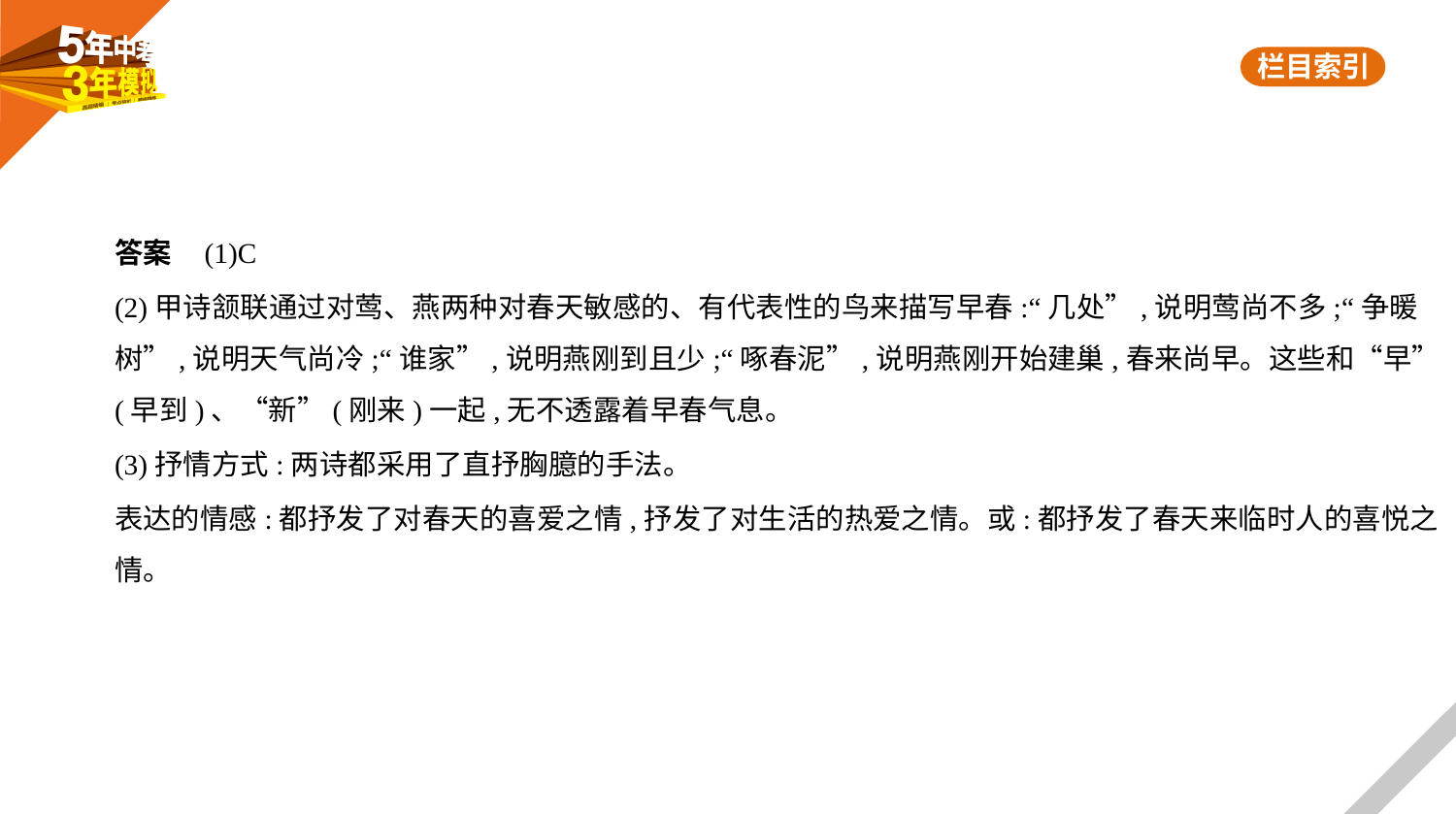

答案    (1)C
(2)甲诗颔联通过对莺、燕两种对春天敏感的、有代表性的鸟来描写早春:“几处”,说明莺尚不多;“争暖
树”,说明天气尚冷;“谁家”,说明燕刚到且少;“啄春泥”,说明燕刚开始建巢,春来尚早。这些和“早”
(早到)、“新”(刚来)一起,无不透露着早春气息。
(3)抒情方式:两诗都采用了直抒胸臆的手法。
表达的情感:都抒发了对春天的喜爱之情,抒发了对生活的热爱之情。或:都抒发了春天来临时人的喜悦之
情。